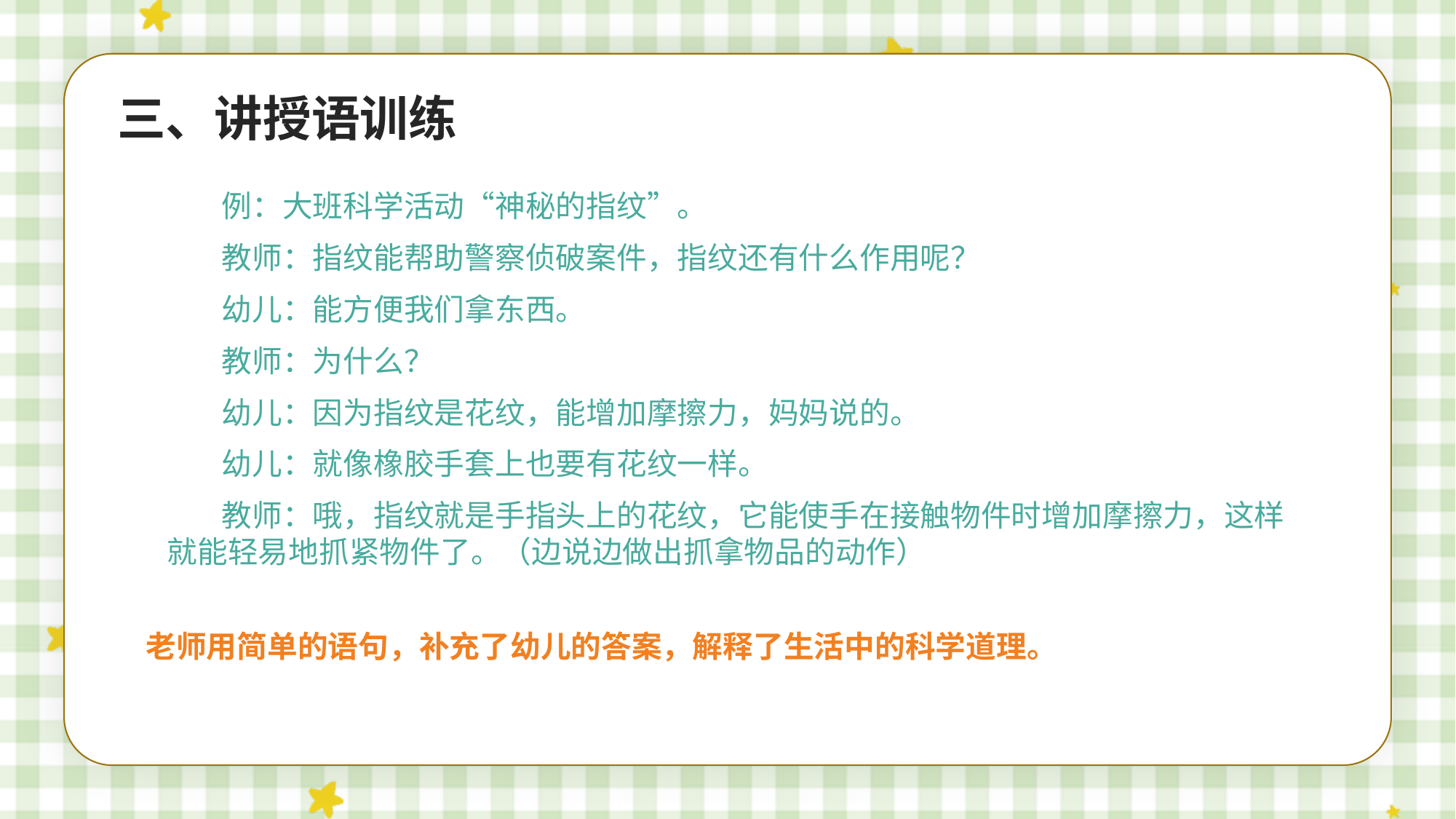

三、讲授语训练
例：大班科学活动“神秘的指纹”。
教师：指纹能帮助警察侦破案件，指纹还有什么作用呢？
幼儿：能方便我们拿东西。
教师：为什么？
幼儿：因为指纹是花纹，能增加摩擦力，妈妈说的。
幼儿：就像橡胶手套上也要有花纹一样。
教师：哦，指纹就是手指头上的花纹，它能使手在接触物件时增加摩擦力，这样就能轻易地抓紧物件了。（边说边做出抓拿物品的动作）
老师用简单的语句，补充了幼儿的答案，解释了生活中的科学道理。